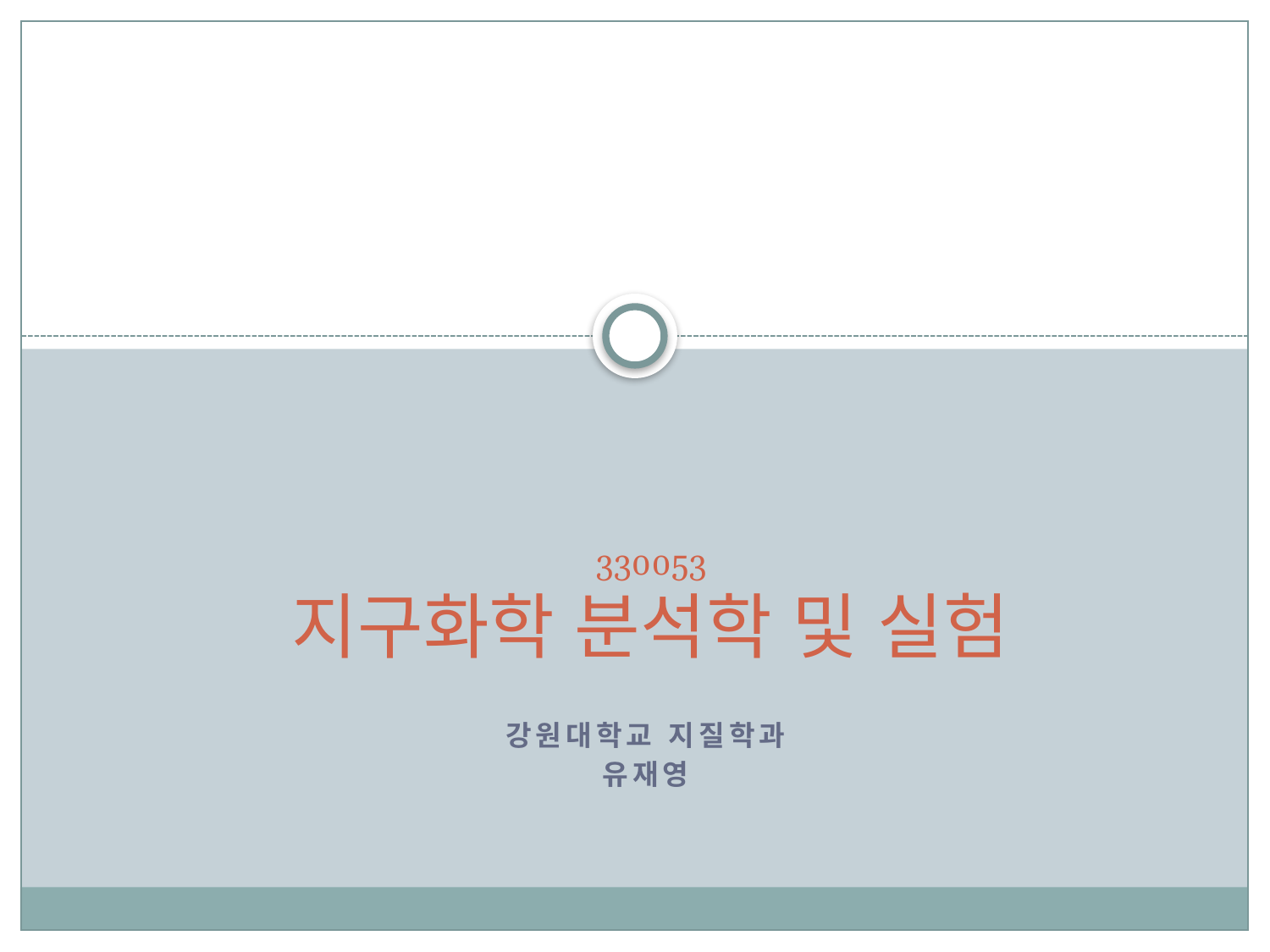

# 330053 지구화학 분석학 및 실험
강원대학교 지질학과
유재영